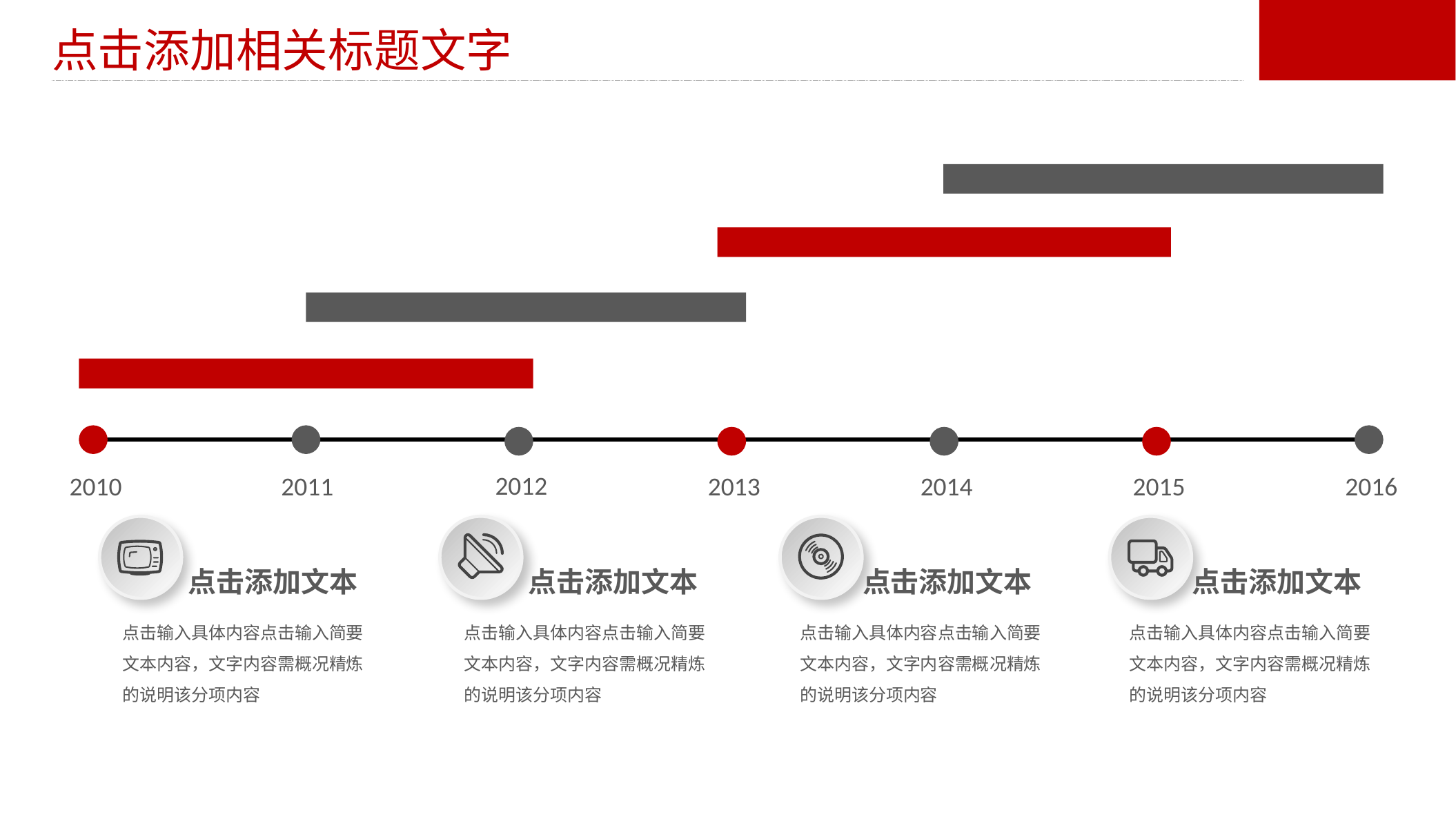

点击添加相关标题文字

2012
2010
2016
2013
2011
2014
2015

点击添加文本
点击添加文本
点击添加文本
点击添加文本
点击输入具体内容点击输入简要文本内容，文字内容需概况精炼的说明该分项内容
点击输入具体内容点击输入简要文本内容，文字内容需概况精炼的说明该分项内容
点击输入具体内容点击输入简要文本内容，文字内容需概况精炼的说明该分项内容
点击输入具体内容点击输入简要文本内容，文字内容需概况精炼的说明该分项内容